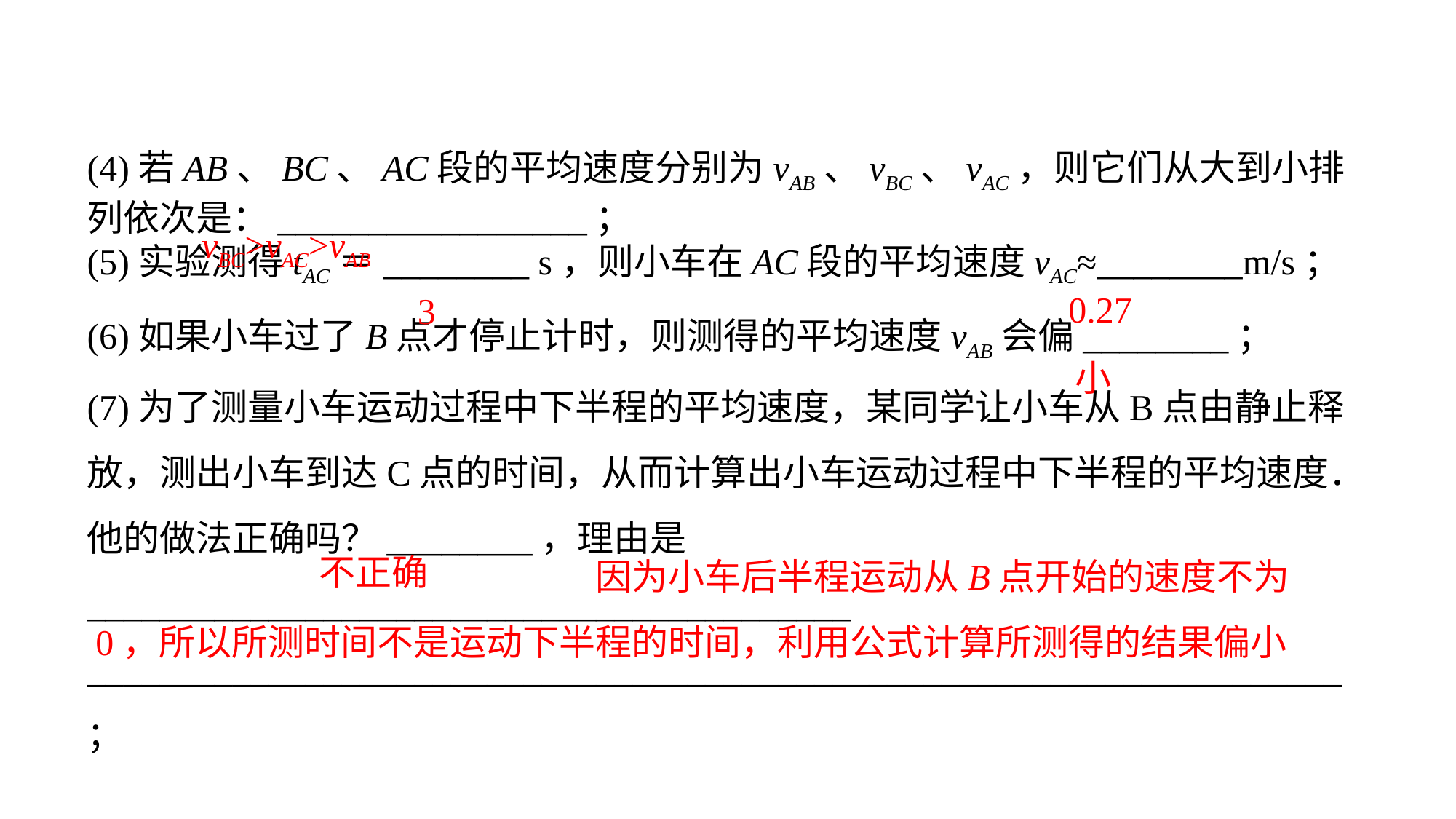

(4)若AB、BC、AC段的平均速度分别为vAB、vBC、vAC，则它们从大到小排列依次是：_________________；(5)实验测得tAC＝________ s，则小车在AC段的平均速度vAC≈________m/s；(6)如果小车过了B点才停止计时，则测得的平均速度vAB会偏________；
(7)为了测量小车运动过程中下半程的平均速度，某同学让小车从B点由静止释放，测出小车到达C点的时间，从而计算出小车运动过程中下半程的平均速度．他的做法正确吗？________，理由是__________________________________________
_____________________________________________________________________；
vBC>vAC>vAB
0.27
3
小
                                                            因为小车后半程运动从B点开始的速度不为0，所以所测时间不是运动下半程的时间，利用公式计算所测得的结果偏小
不正确